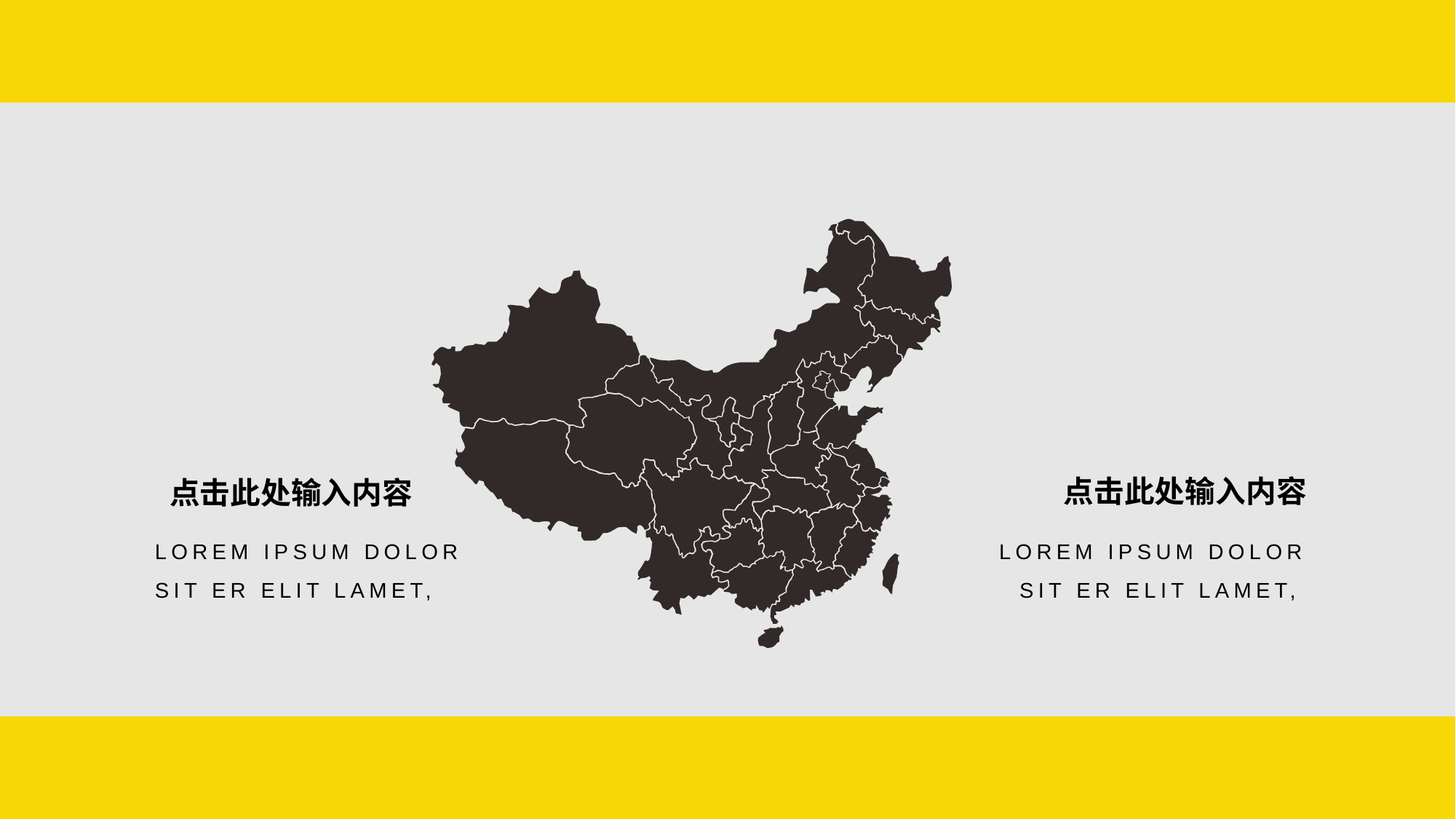

点击此处输入内容
LOREM IPSUM DOLOR SIT ER ELIT LAMET,
点击此处输入内容
LOREM IPSUM DOLOR SIT ER ELIT LAMET,